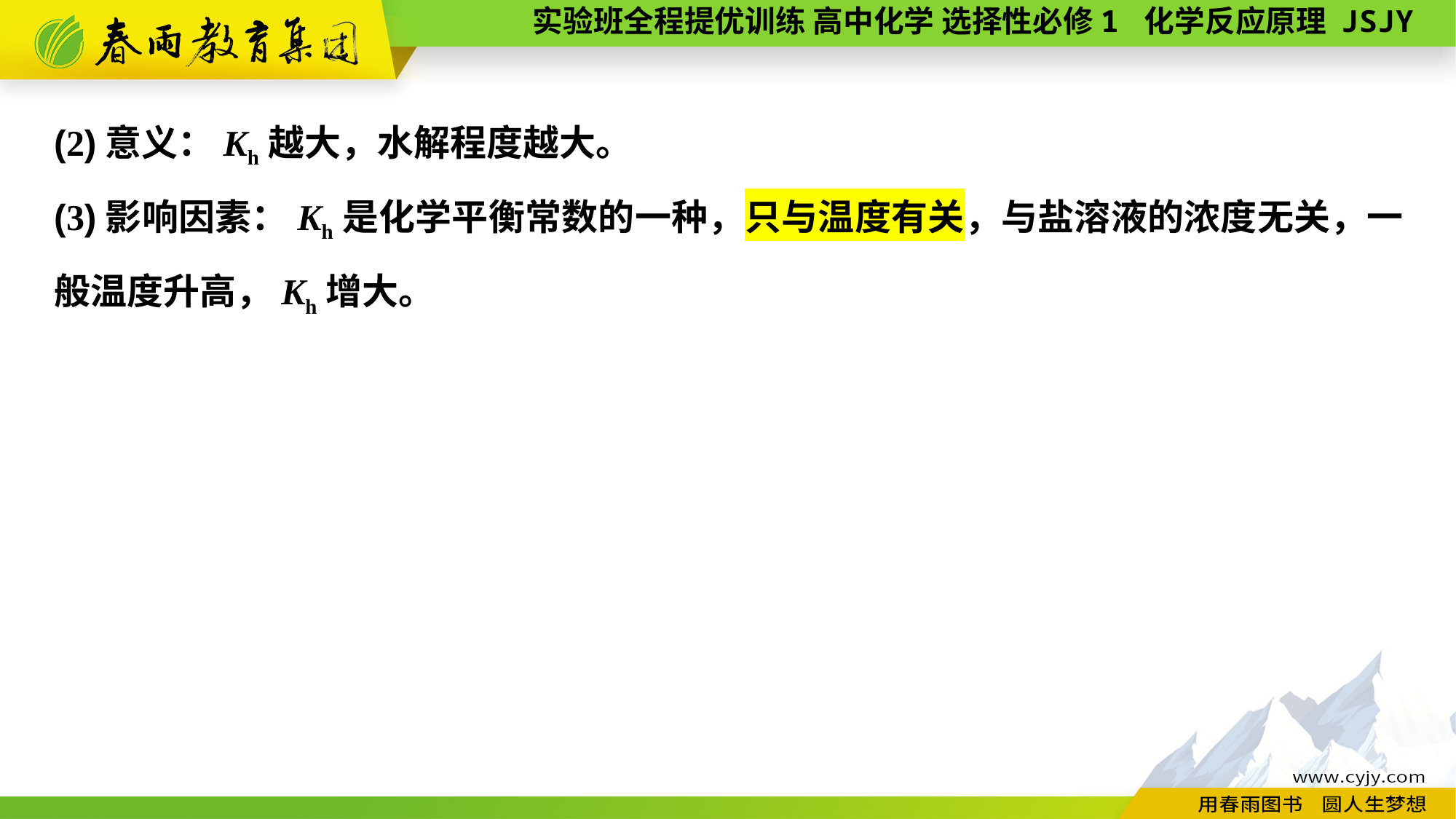

(2)意义：Kh越大，水解程度越大。
(3)影响因素：Kh是化学平衡常数的一种，只与温度有关，与盐溶液的浓度无关，一般温度升高，Kh增大。